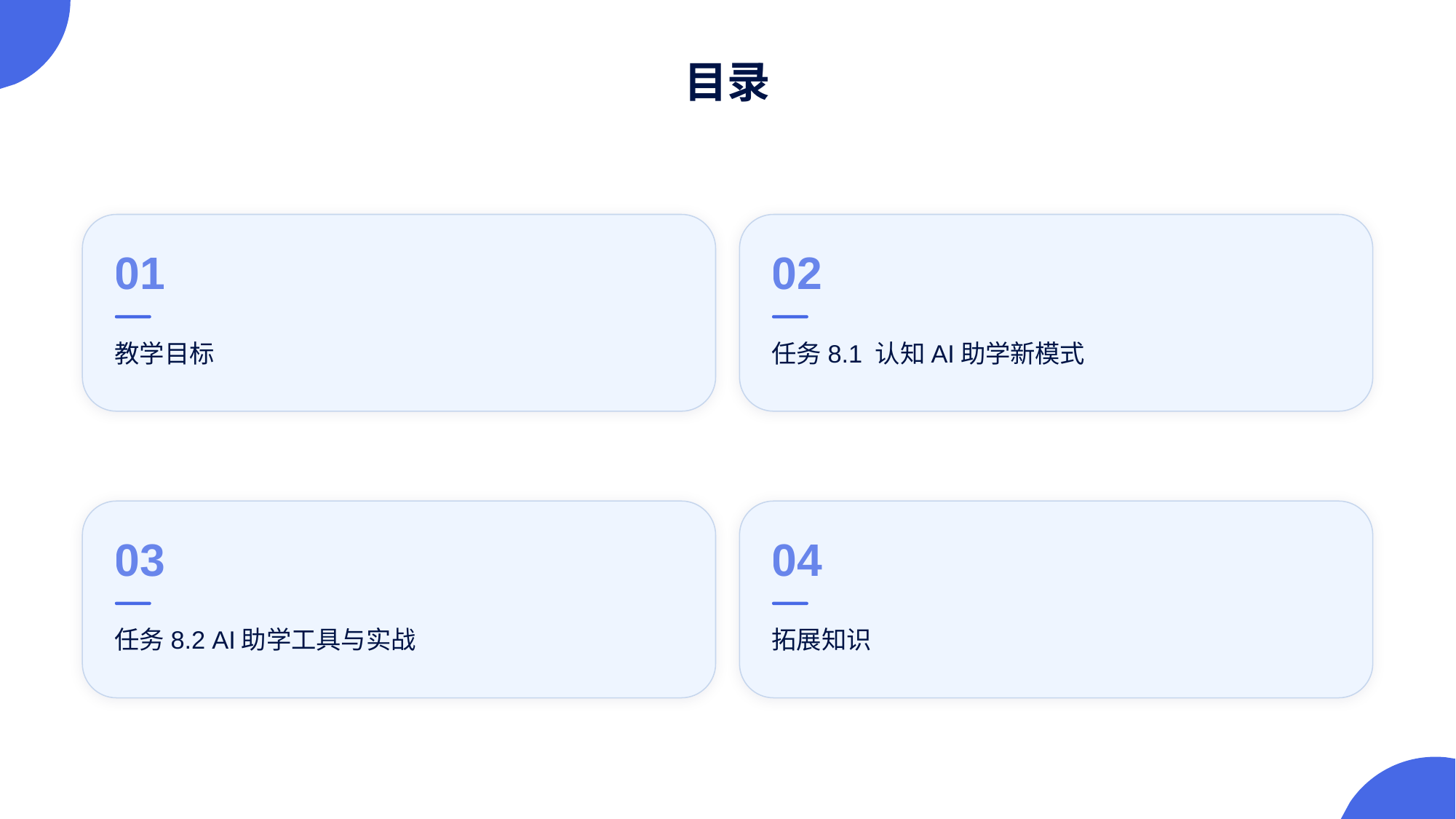

目录

01
02

教学目标
任务8.1 认知AI助学新模式

03
04

任务8.2 AI助学工具与实战
拓展知识